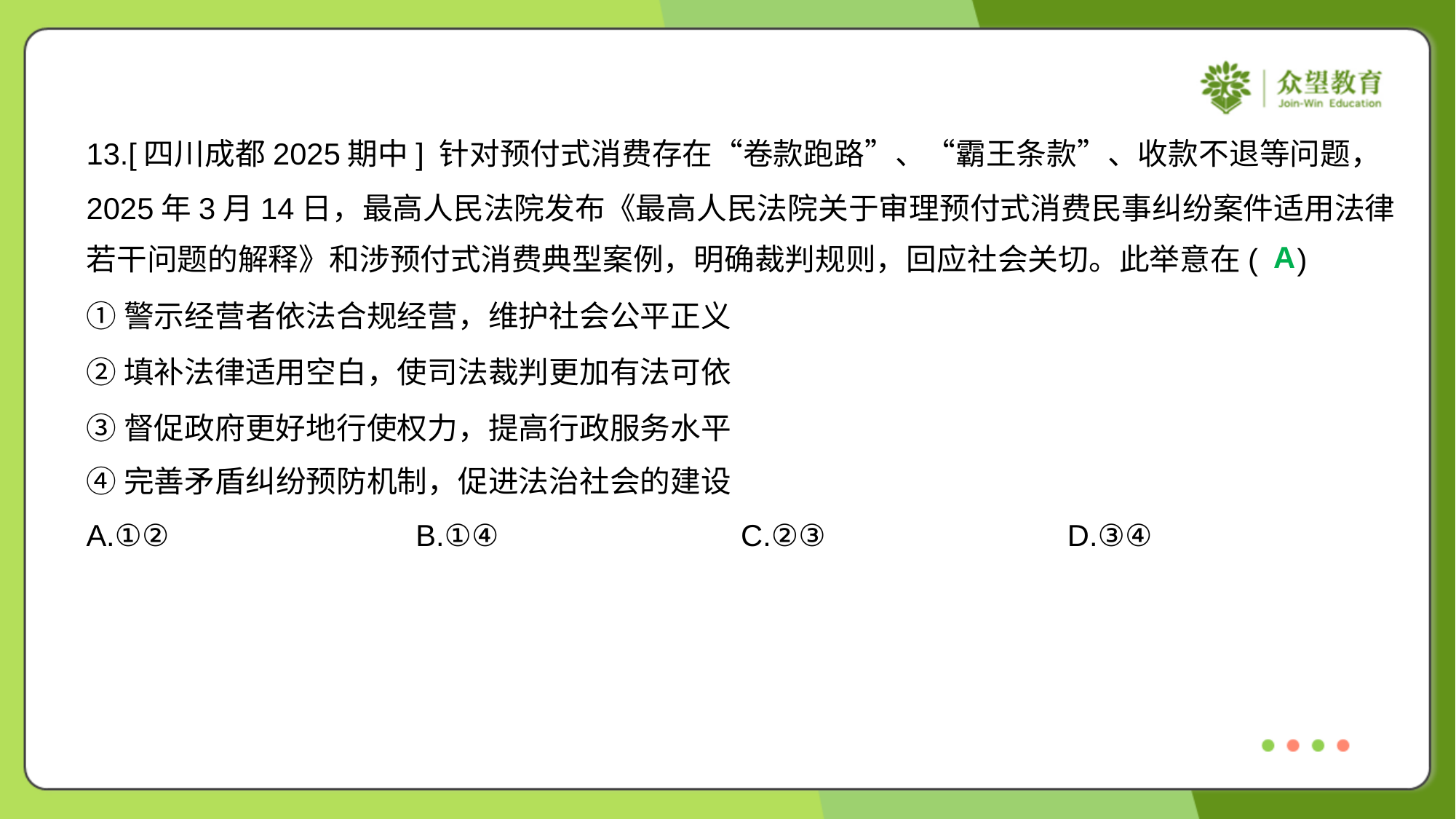

13.[四川成都2025期中] 针对预付式消费存在“卷款跑路”、“霸王条款”、收款不退等问题，
2025年3月14日，最高人民法院发布《最高人民法院关于审理预付式消费民事纠纷案件适用法律
若干问题的解释》和涉预付式消费典型案例，明确裁判规则，回应社会关切。此举意在(     )
A
①警示经营者依法合规经营，维护社会公平正义
②填补法律适用空白，使司法裁判更加有法可依
③督促政府更好地行使权力，提高行政服务水平
④完善矛盾纠纷预防机制，促进法治社会的建设
A.①②	B.①④	C.②③	D.③④